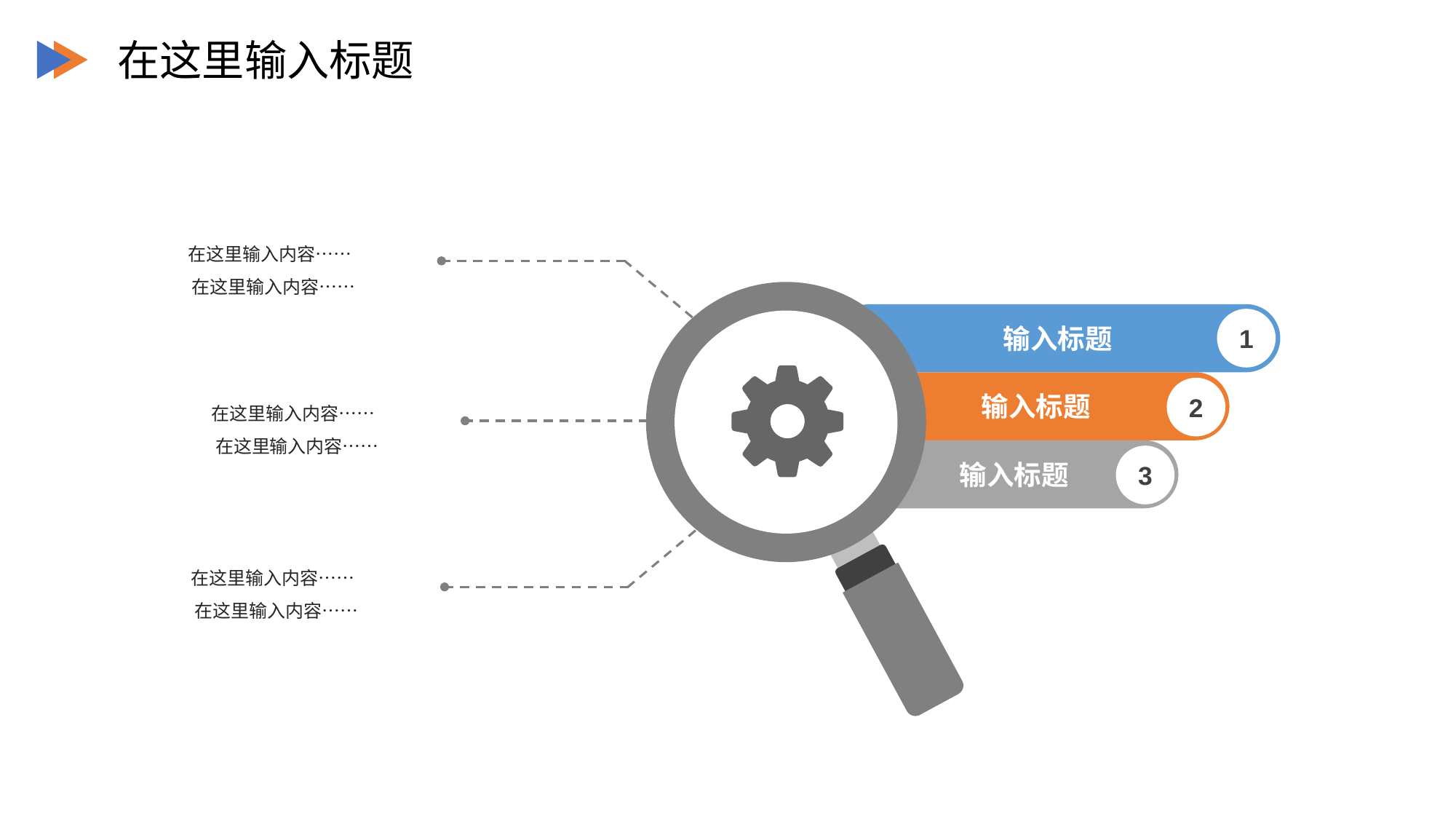

在这里输入标题

在这里输入内容……
在这里输入内容……

输入标题
1
输入标题
2
在这里输入内容……
在这里输入内容……
输入标题
3
在这里输入内容……
在这里输入内容……